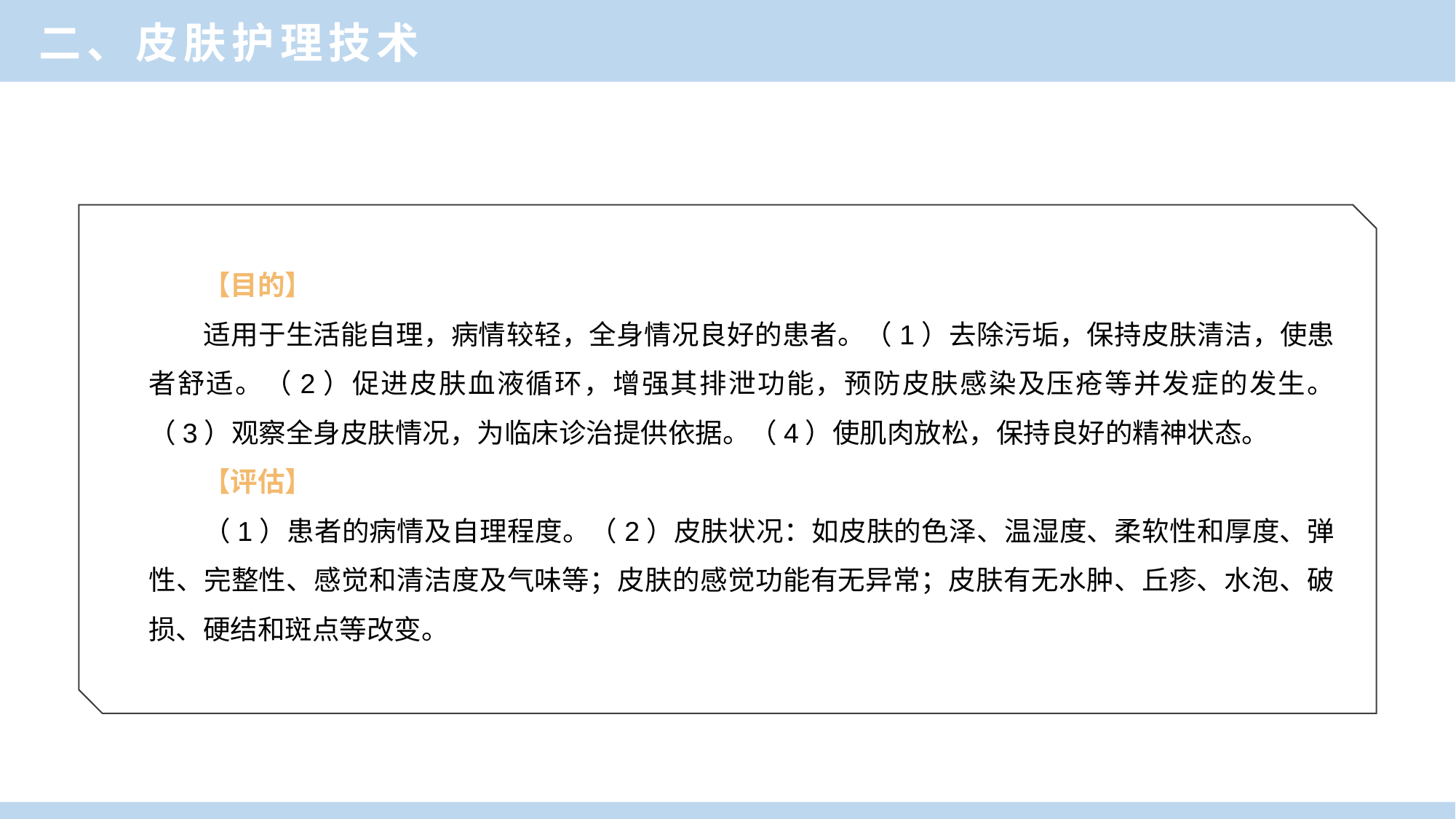

二、皮肤护理技术

【目的】
适用于生活能自理，病情较轻，全身情况良好的患者。（1）去除污垢，保持皮肤清洁，使患者舒适。（2）促进皮肤血液循环，增强其排泄功能，预防皮肤感染及压疮等并发症的发生。（3）观察全身皮肤情况，为临床诊治提供依据。（4）使肌肉放松，保持良好的精神状态。
【评估】
（1）患者的病情及自理程度。（2）皮肤状况：如皮肤的色泽、温湿度、柔软性和厚度、弹性、完整性、感觉和清洁度及气味等；皮肤的感觉功能有无异常；皮肤有无水肿、丘疹、水泡、破损、硬结和斑点等改变。